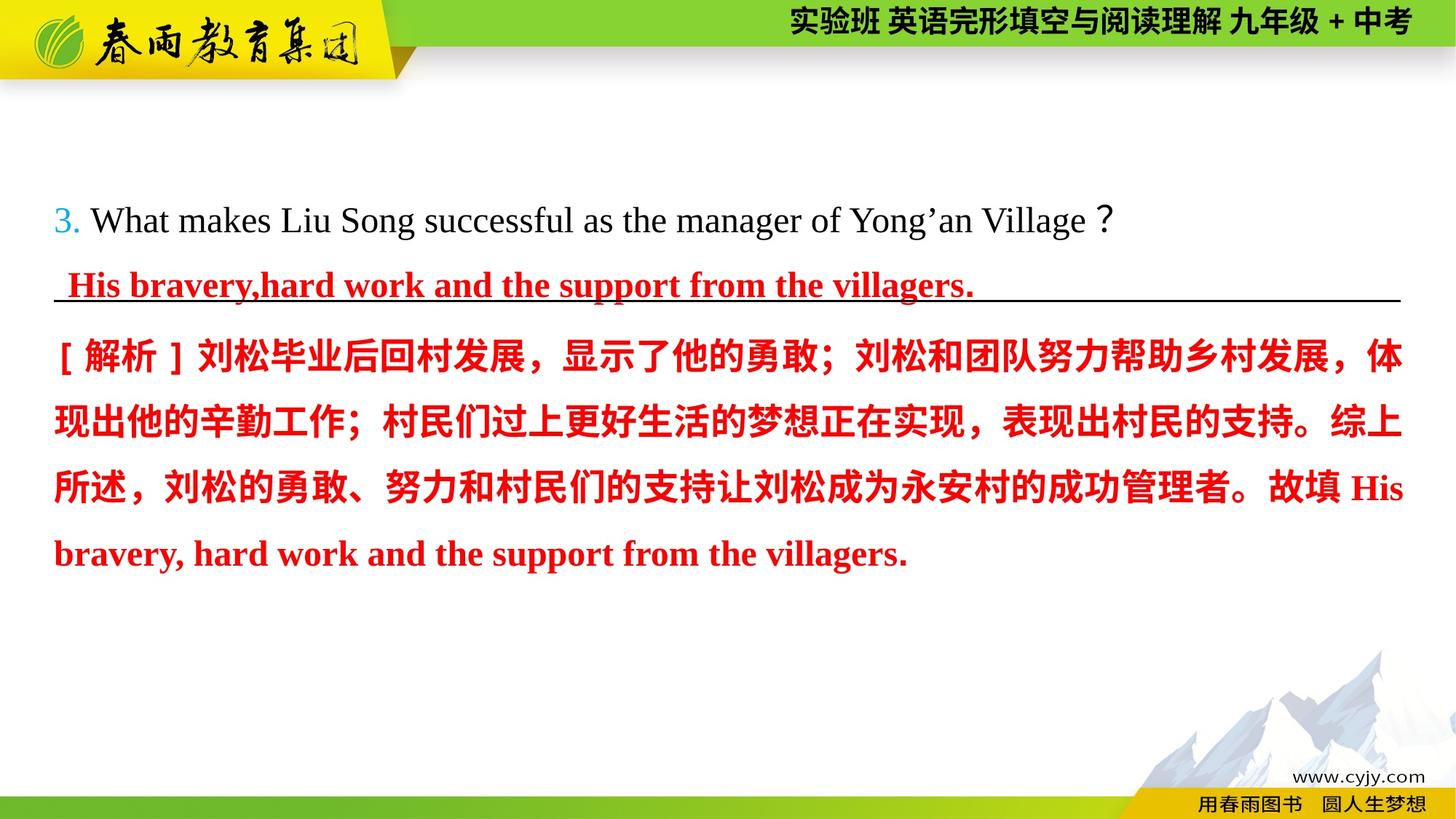

3. What makes Liu Song successful as the manager of Yong’an Village？
__________________________________________________________________________
His bravery,hard work and the support from the villagers.
[解析]刘松毕业后回村发展，显示了他的勇敢；刘松和团队努力帮助乡村发展，体现出他的辛勤工作；村民们过上更好生活的梦想正在实现，表现出村民的支持。综上所述，刘松的勇敢、努力和村民们的支持让刘松成为永安村的成功管理者。故填His bravery, hard work and the support from the villagers.